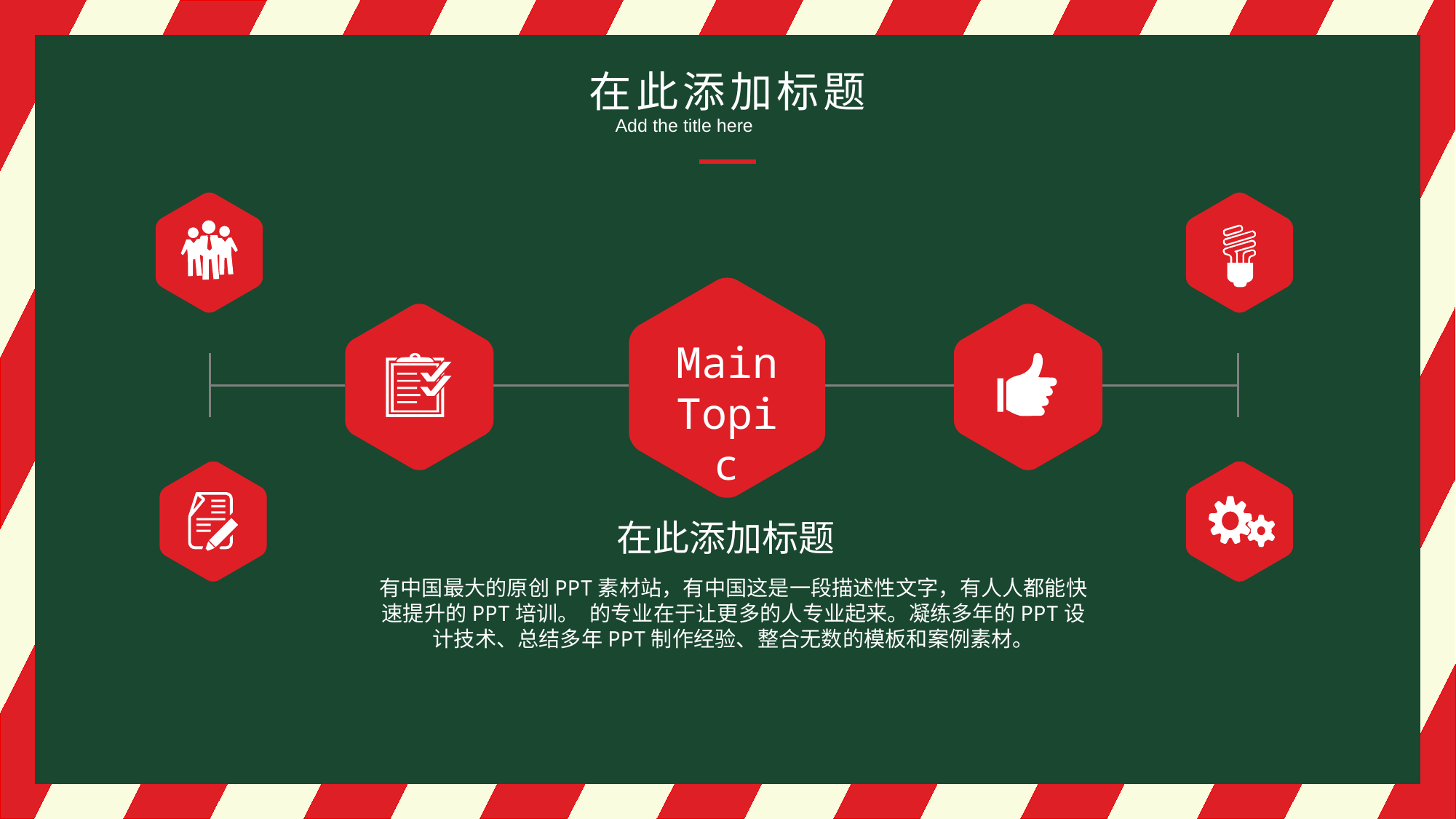

在此添加标题
Add the title here

Main
Topic

在此添加标题
有中国最大的原创PPT素材站，有中国这是一段描述性文字，有人人都能快速提升的PPT培训。 的专业在于让更多的人专业起来。凝练多年的PPT设计技术、总结多年PPT制作经验、整合无数的模板和案例素材。